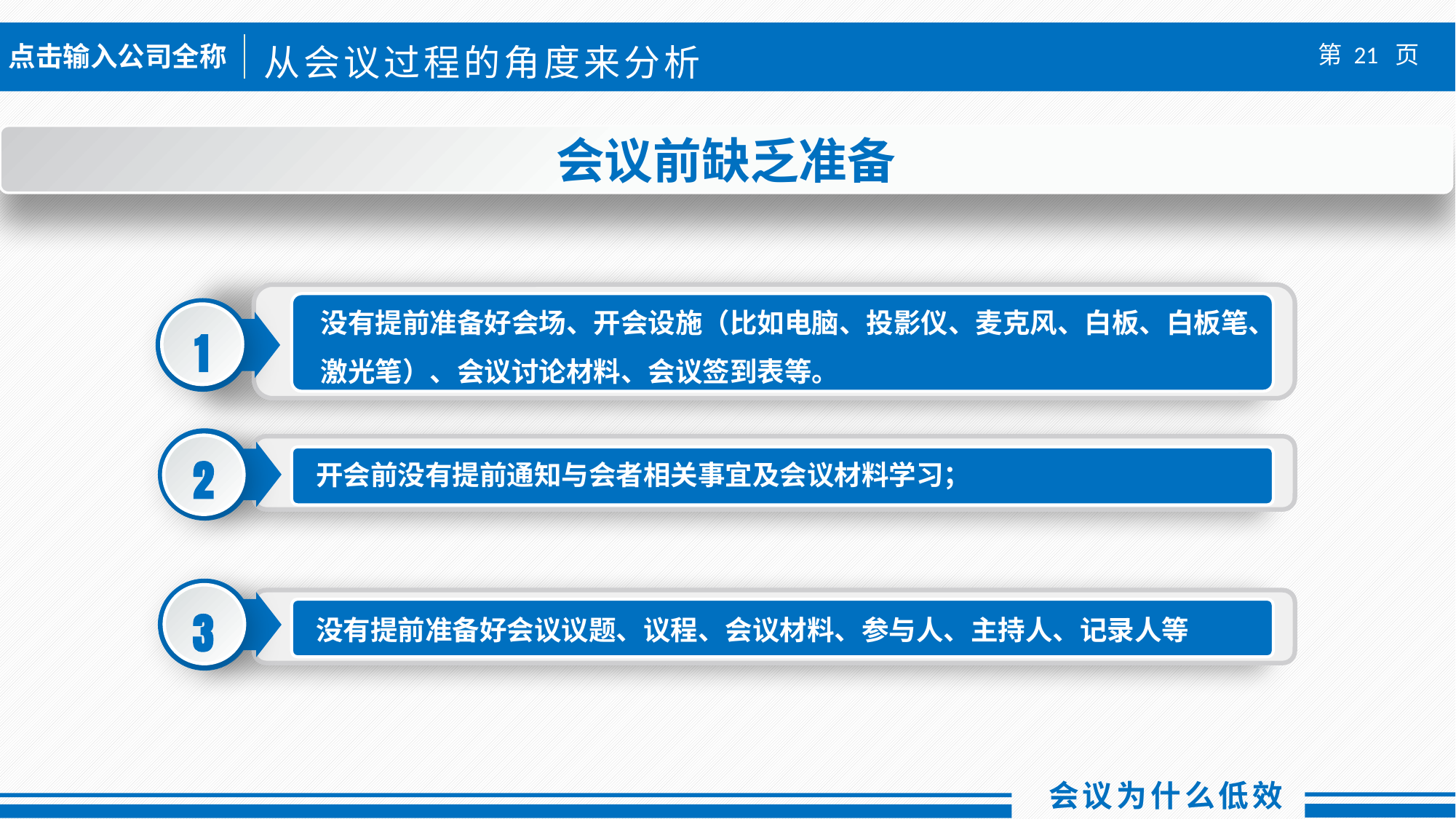

会议前缺乏准备

没有提前准备好会场、开会设施（比如电脑、投影仪、麦克风、白板、白板笔、激光笔）、会议讨论材料、会议签到表等。

1

2

开会前没有提前通知与会者相关事宜及会议材料学习；

3

没有提前准备好会议议题、议程、会议材料、参与人、主持人、记录人等